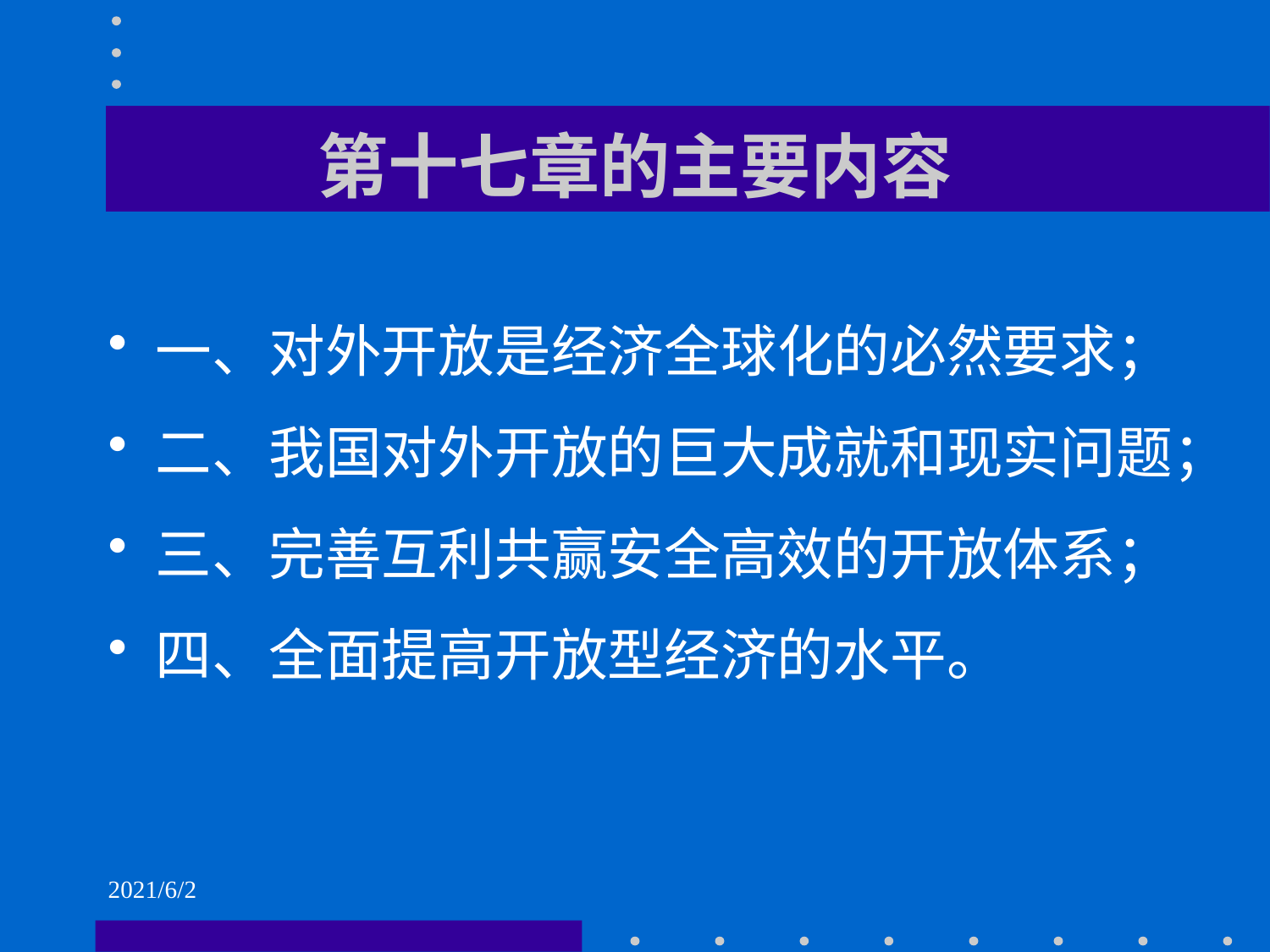

# 第十七章的主要内容
一、对外开放是经济全球化的必然要求；
二、我国对外开放的巨大成就和现实问题；
三、完善互利共赢安全高效的开放体系；
四、全面提高开放型经济的水平。
2021/6/2